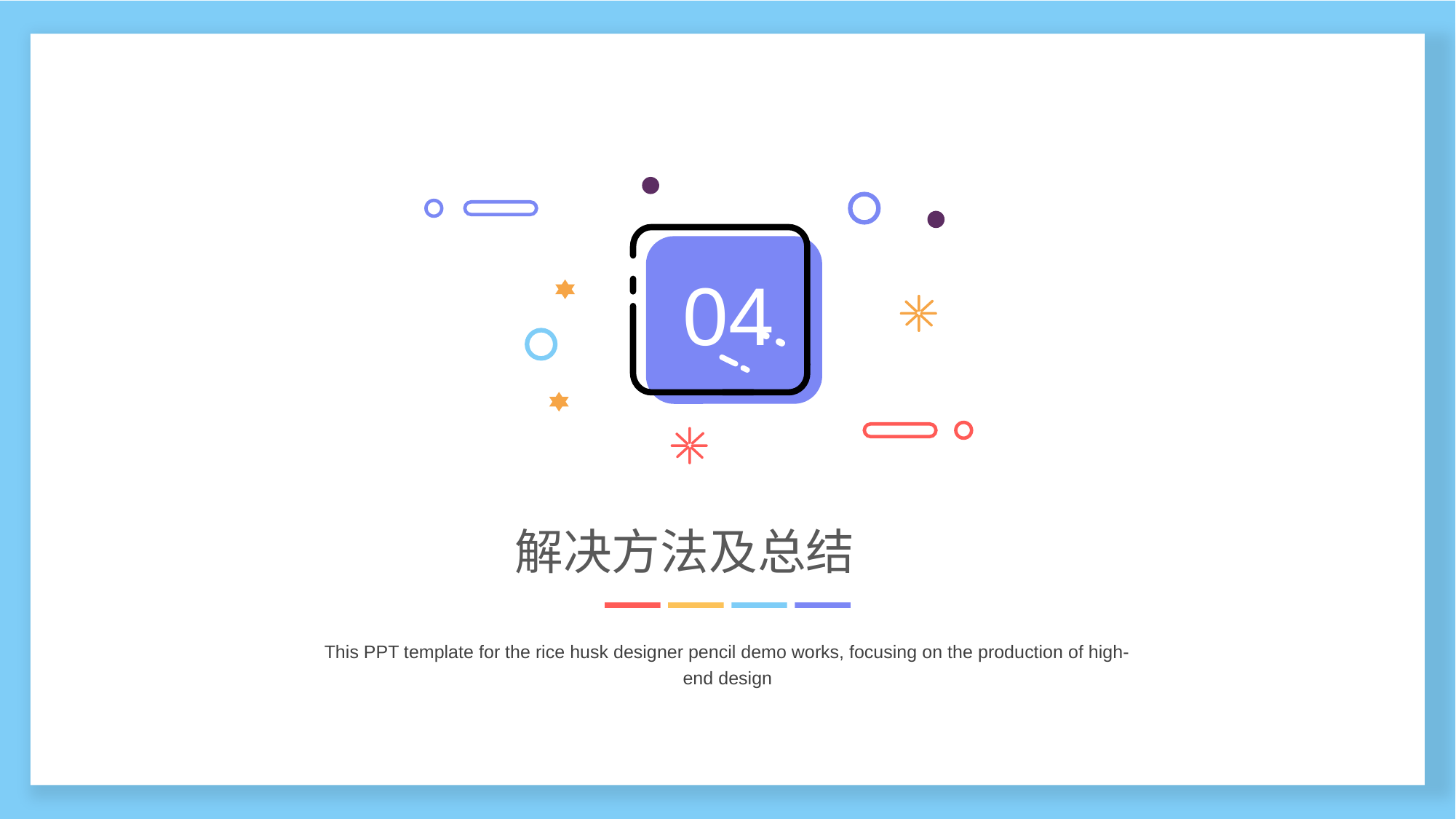

04

解决方法及总结

This PPT template for the rice husk designer pencil demo works, focusing on the production of high-end design